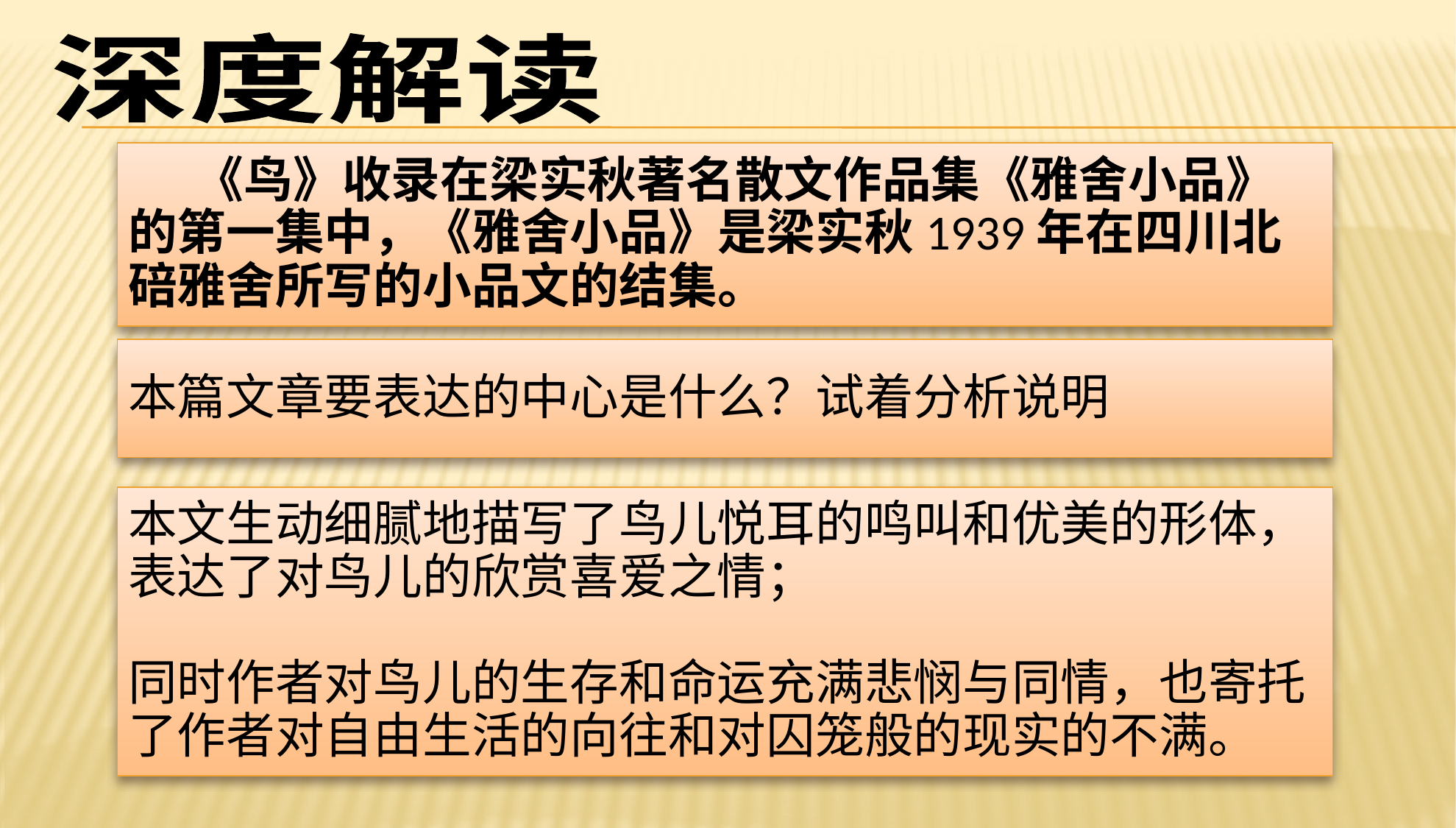

深度解读
     《鸟》收录在梁实秋著名散文作品集《雅舍小品》的第一集中，《雅舍小品》是梁实秋1939年在四川北碚雅舍所写的小品文的结集。
本篇文章要表达的中心是什么？试着分析说明
本文生动细腻地描写了鸟儿悦耳的鸣叫和优美的形体，表达了对鸟儿的欣赏喜爱之情；

同时作者对鸟儿的生存和命运充满悲悯与同情，也寄托了作者对自由生活的向往和对囚笼般的现实的不满。